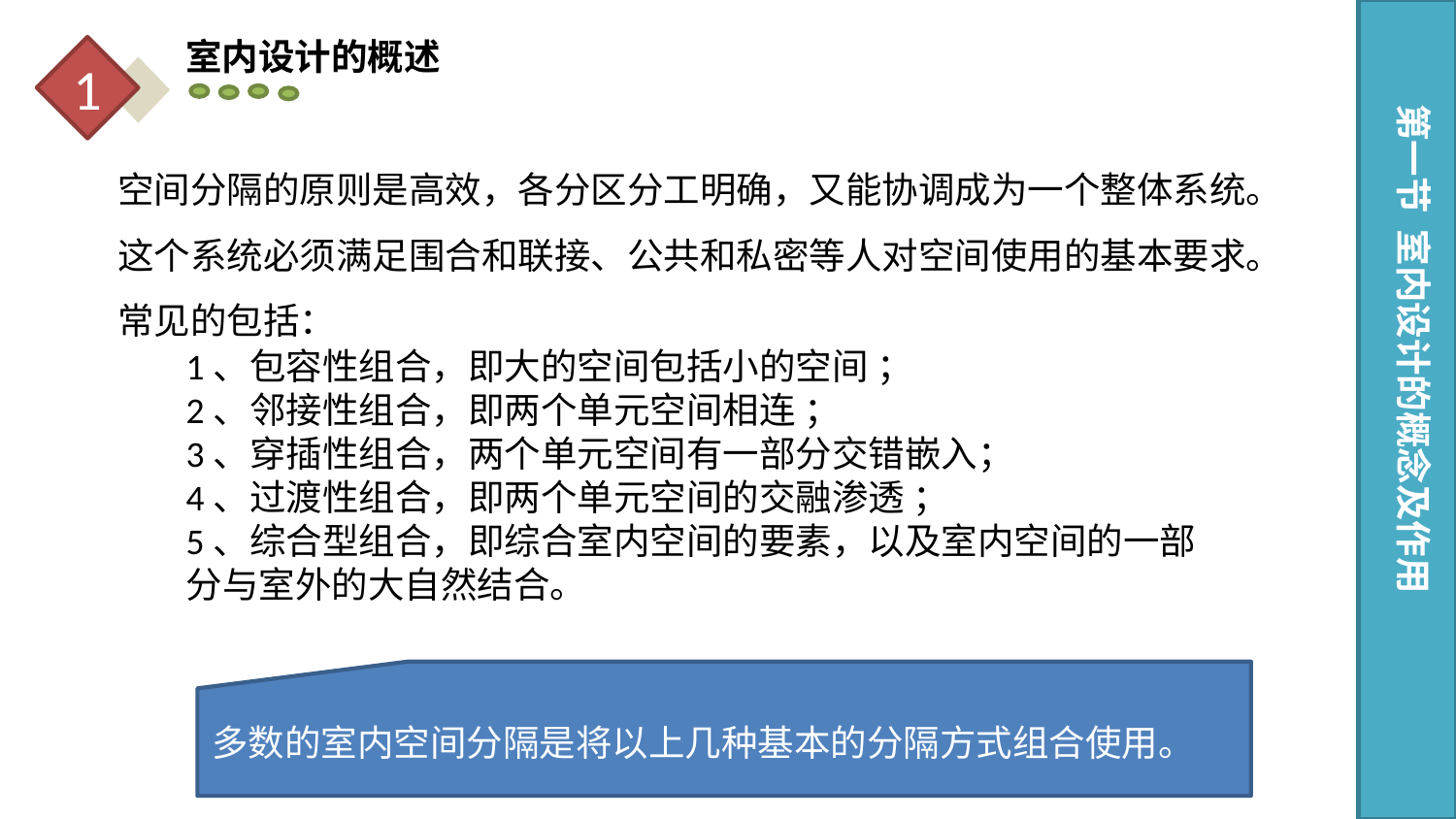

室内设计的概述
1

第一节  室内设计的概念及作用
空间分隔的原则是高效，各分区分工明确，又能协调成为一个整体系统。这个系统必须满足围合和联接、公共和私密等人对空间使用的基本要求。
常见的包括：
1、包容性组合，即大的空间包括小的空间 ；
2、邻接性组合，即两个单元空间相连 ；
3、穿插性组合，两个单元空间有一部分交错嵌入；
4、过渡性组合，即两个单元空间的交融渗透 ；
5、综合型组合，即综合室内空间的要素，以及室内空间的一部分与室外的大自然结合。

多数的室内空间分隔是将以上几种基本的分隔方式组合使用。